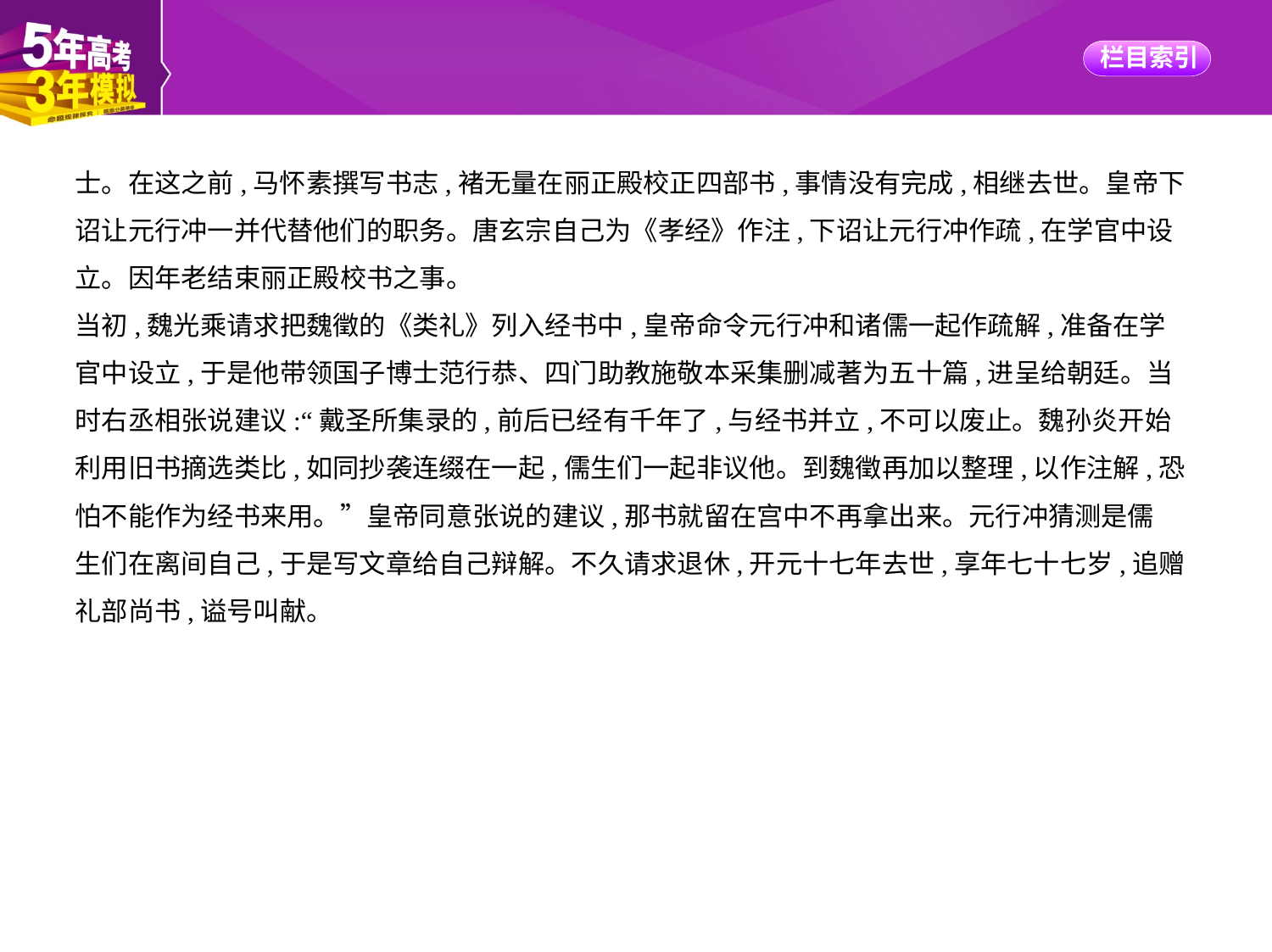

士。在这之前,马怀素撰写书志,褚无量在丽正殿校正四部书,事情没有完成,相继去世。皇帝下
诏让元行冲一并代替他们的职务。唐玄宗自己为《孝经》作注,下诏让元行冲作疏,在学官中设
立。因年老结束丽正殿校书之事。
当初,魏光乘请求把魏徵的《类礼》列入经书中,皇帝命令元行冲和诸儒一起作疏解,准备在学
官中设立,于是他带领国子博士范行恭、四门助教施敬本采集删减著为五十篇,进呈给朝廷。当
时右丞相张说建议:“戴圣所集录的,前后已经有千年了,与经书并立,不可以废止。魏孙炎开始
利用旧书摘选类比,如同抄袭连缀在一起,儒生们一起非议他。到魏徵再加以整理,以作注解,恐
怕不能作为经书来用。”皇帝同意张说的建议,那书就留在宫中不再拿出来。元行冲猜测是儒
生们在离间自己,于是写文章给自己辩解。不久请求退休,开元十七年去世,享年七十七岁,追赠
礼部尚书,谥号叫献。